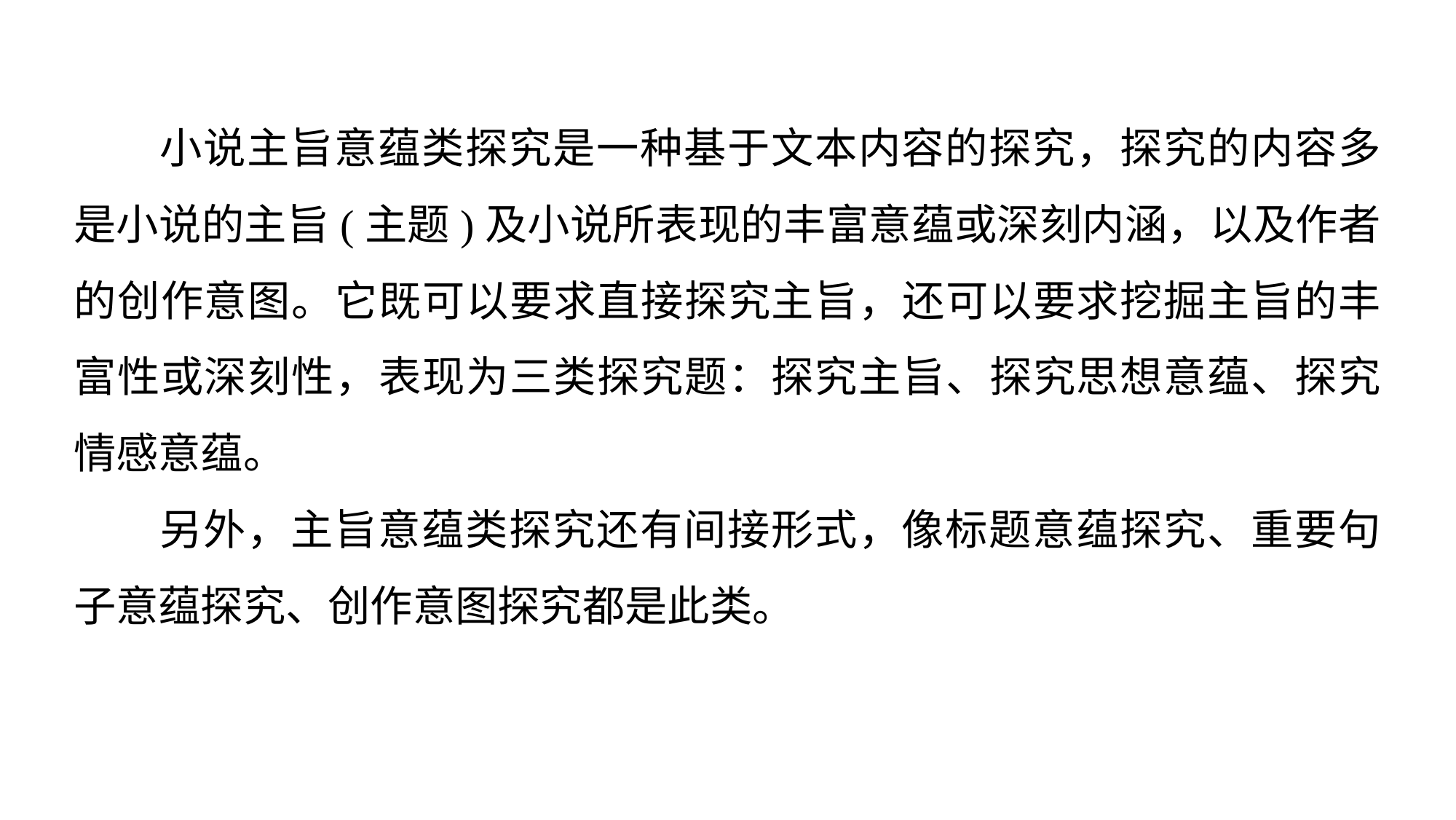

小说主旨意蕴类探究是一种基于文本内容的探究，探究的内容多是小说的主旨(主题)及小说所表现的丰富意蕴或深刻内涵，以及作者的创作意图。它既可以要求直接探究主旨，还可以要求挖掘主旨的丰富性或深刻性，表现为三类探究题：探究主旨、探究思想意蕴、探究情感意蕴。
另外，主旨意蕴类探究还有间接形式，像标题意蕴探究、重要句子意蕴探究、创作意图探究都是此类。